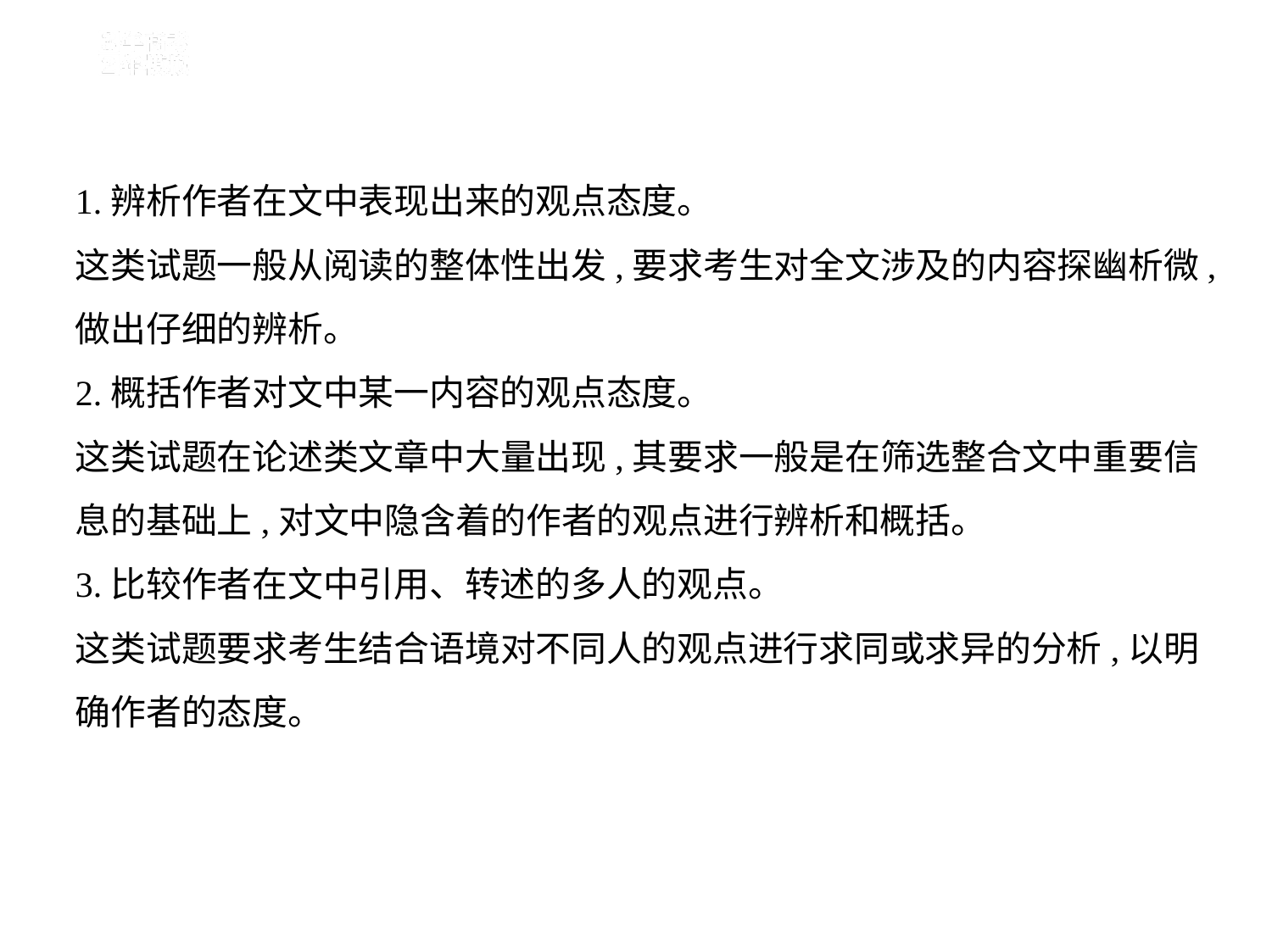

1.辨析作者在文中表现出来的观点态度。
这类试题一般从阅读的整体性出发,要求考生对全文涉及的内容探幽析微,
做出仔细的辨析。
2.概括作者对文中某一内容的观点态度。
这类试题在论述类文章中大量出现,其要求一般是在筛选整合文中重要信
息的基础上,对文中隐含着的作者的观点进行辨析和概括。
3.比较作者在文中引用、转述的多人的观点。
这类试题要求考生结合语境对不同人的观点进行求同或求异的分析,以明
确作者的态度。